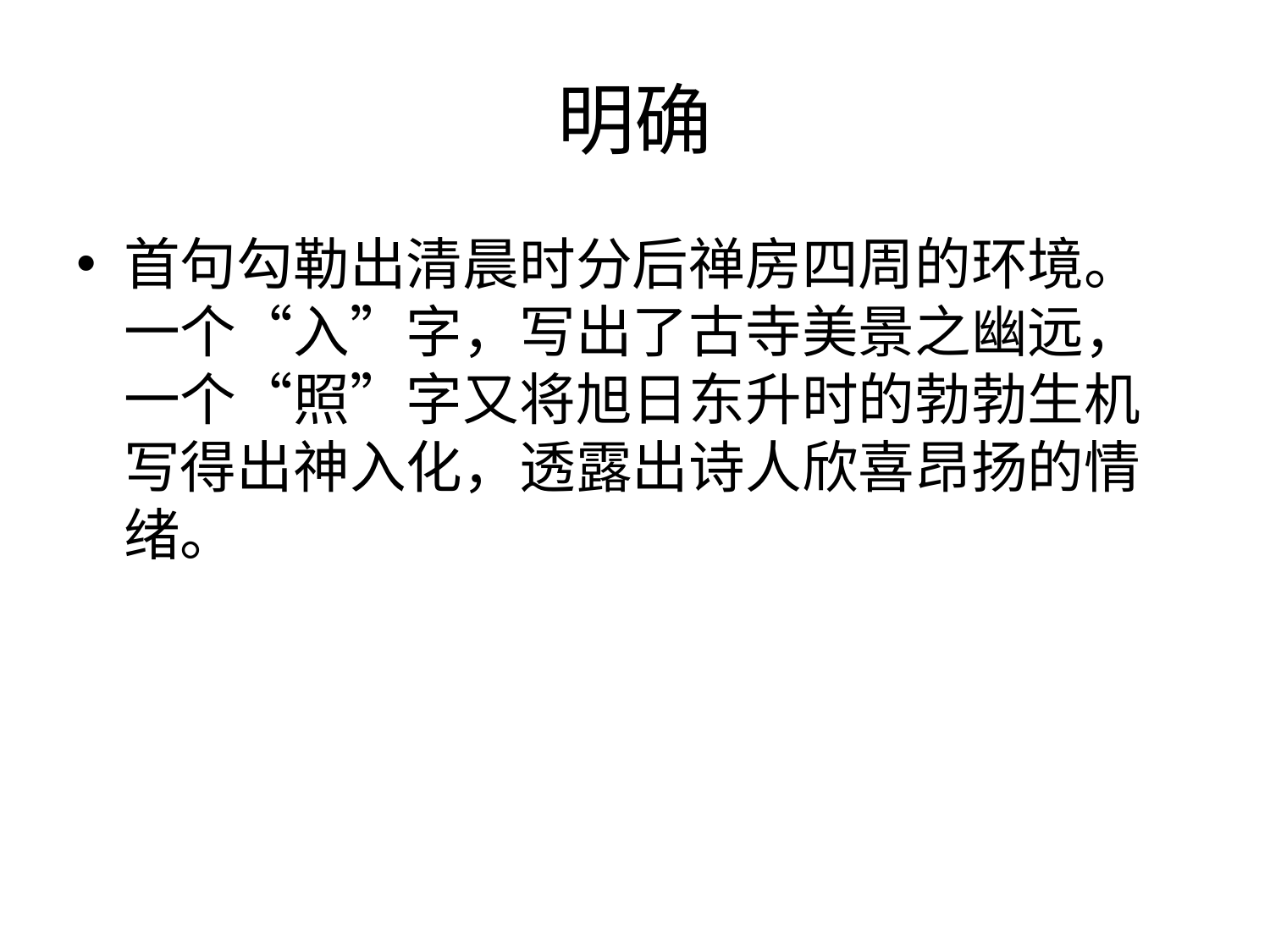

# 明确
首句勾勒出清晨时分后禅房四周的环境。一个“入”字，写出了古寺美景之幽远，一个“照”字又将旭日东升时的勃勃生机写得出神入化，透露出诗人欣喜昂扬的情绪。